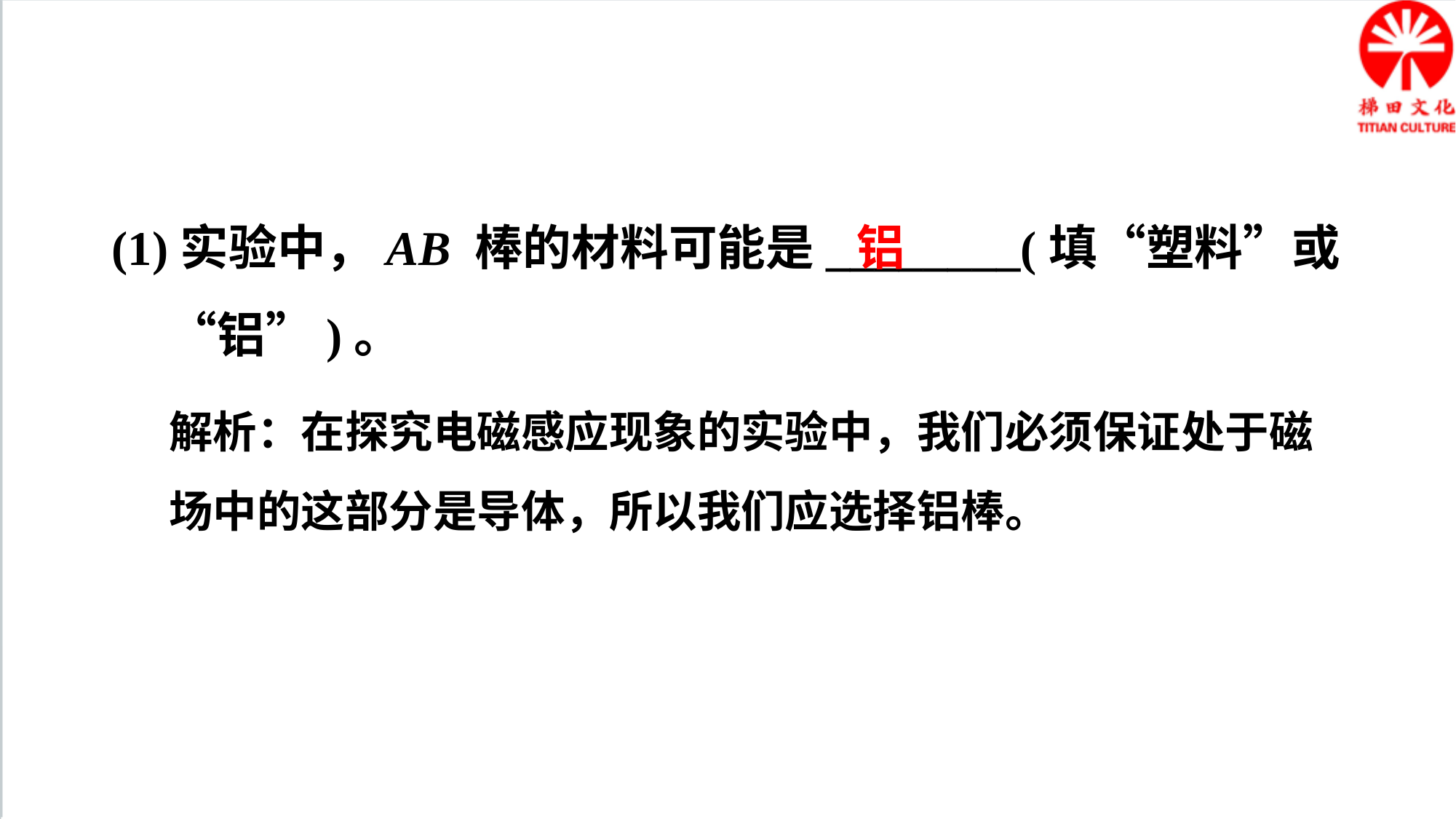

铝
(1)实验中，AB 棒的材料可能是________(填“塑料”或“铝”)。
解析：在探究电磁感应现象的实验中，我们必须保证处于磁场中的这部分是导体，所以我们应选择铝棒。